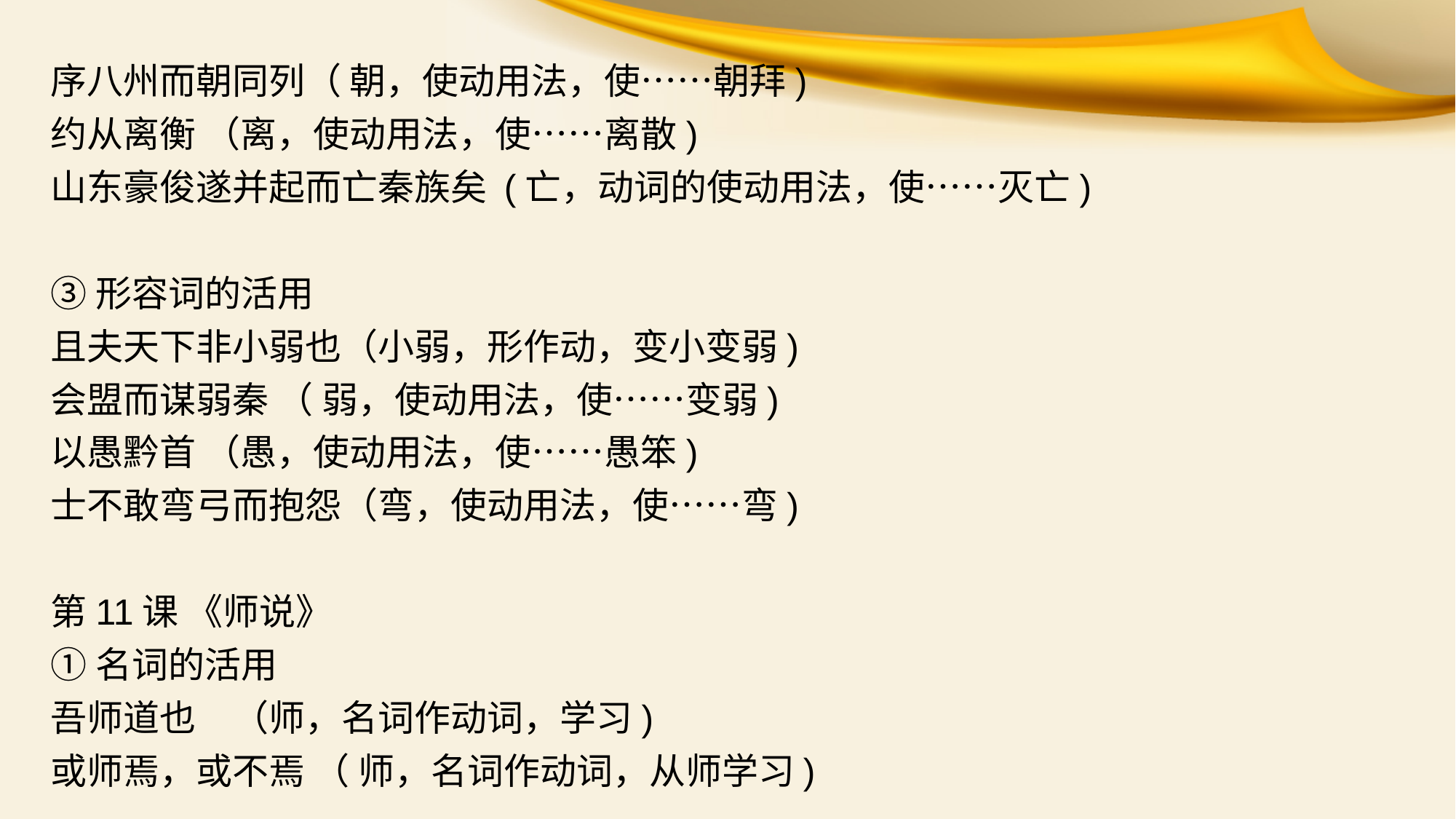

序八州而朝同列（ 朝，使动用法，使……朝拜)
约从离衡 （离，使动用法，使……离散)
山东豪俊遂并起而亡秦族矣 (亡，动词的使动用法，使……灭亡)

③形容词的活用
且夫天下非小弱也（小弱，形作动，变小变弱)
会盟而谋弱秦 （ 弱，使动用法，使……变弱)
以愚黔首 （愚，使动用法，使……愚笨)
士不敢弯弓而抱怨（弯，使动用法，使……弯)

第11课 《师说》
①名词的活用
吾师道也　（师，名词作动词，学习)
或师焉，或不焉 （ 师，名词作动词，从师学习)